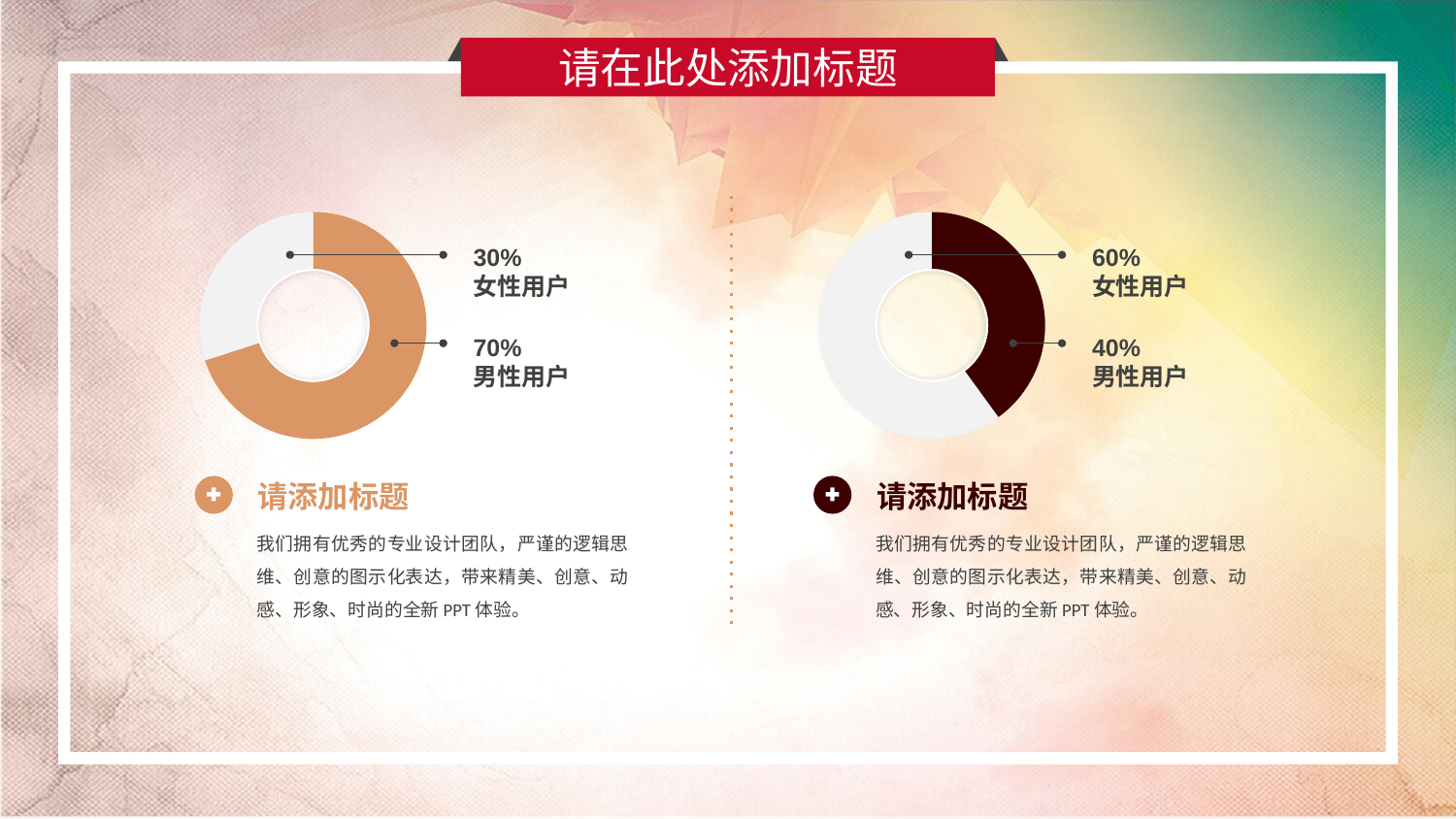

请在此处添加标题

### Chart

| Category | 销售额 |
|---|---|
| 男性 | 0.7 |
| 女性 | 0.3 |

### Chart

| Category | 销售额 |
|---|---|
| 男性 | 0.4 |
| 女性 | 0.6 |

30%
女性用户
60%
女性用户
70%
男性用户
40%
男性用户
请添加标题
请添加标题

我们拥有优秀的专业设计团队，严谨的逻辑思维、创意的图示化表达，带来精美、创意、动感、形象、时尚的全新PPT体验。
我们拥有优秀的专业设计团队，严谨的逻辑思维、创意的图示化表达，带来精美、创意、动感、形象、时尚的全新PPT体验。